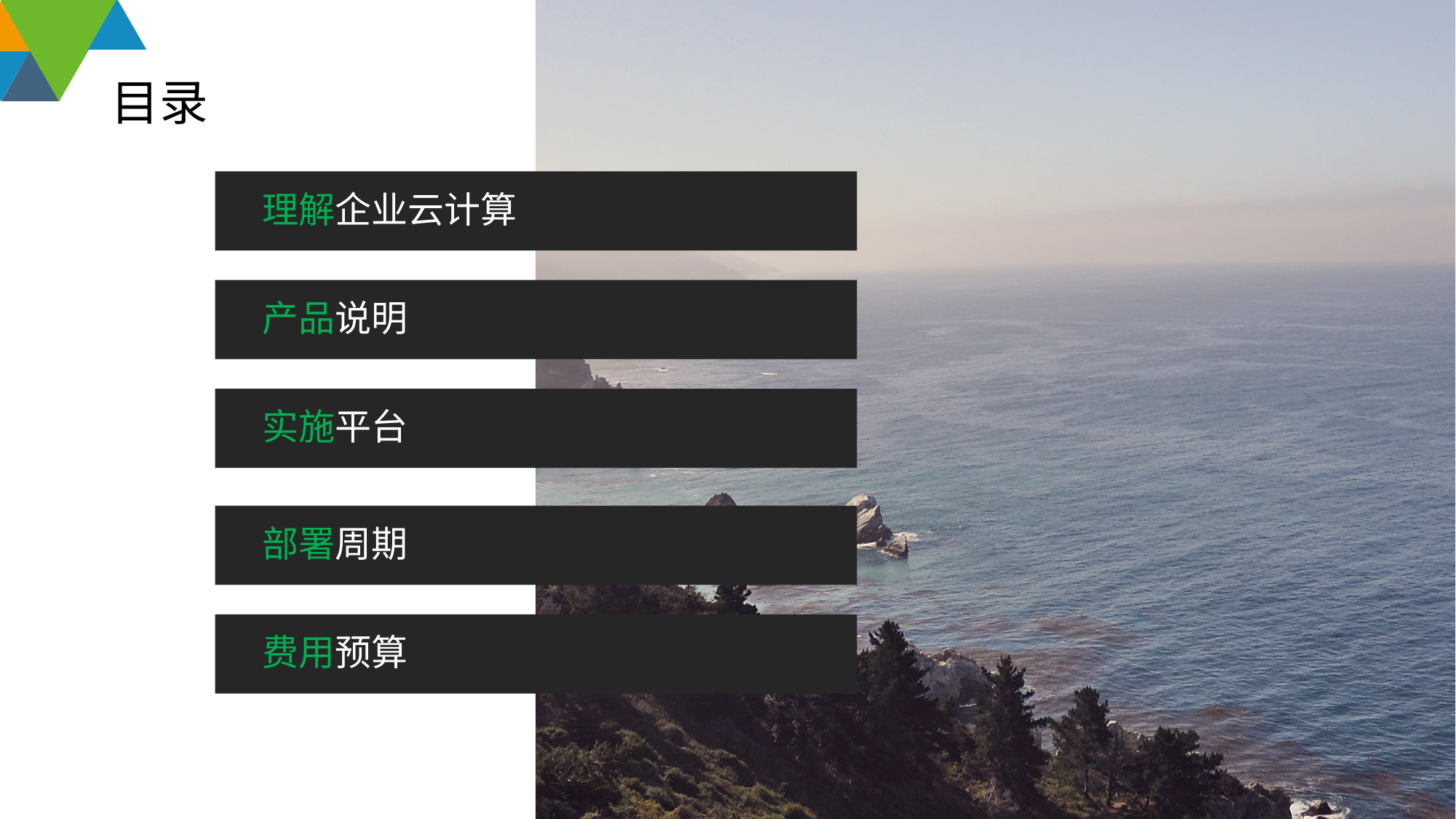

# 目录
理解企业云计算
产品说明
实施平台
部署周期
费用预算